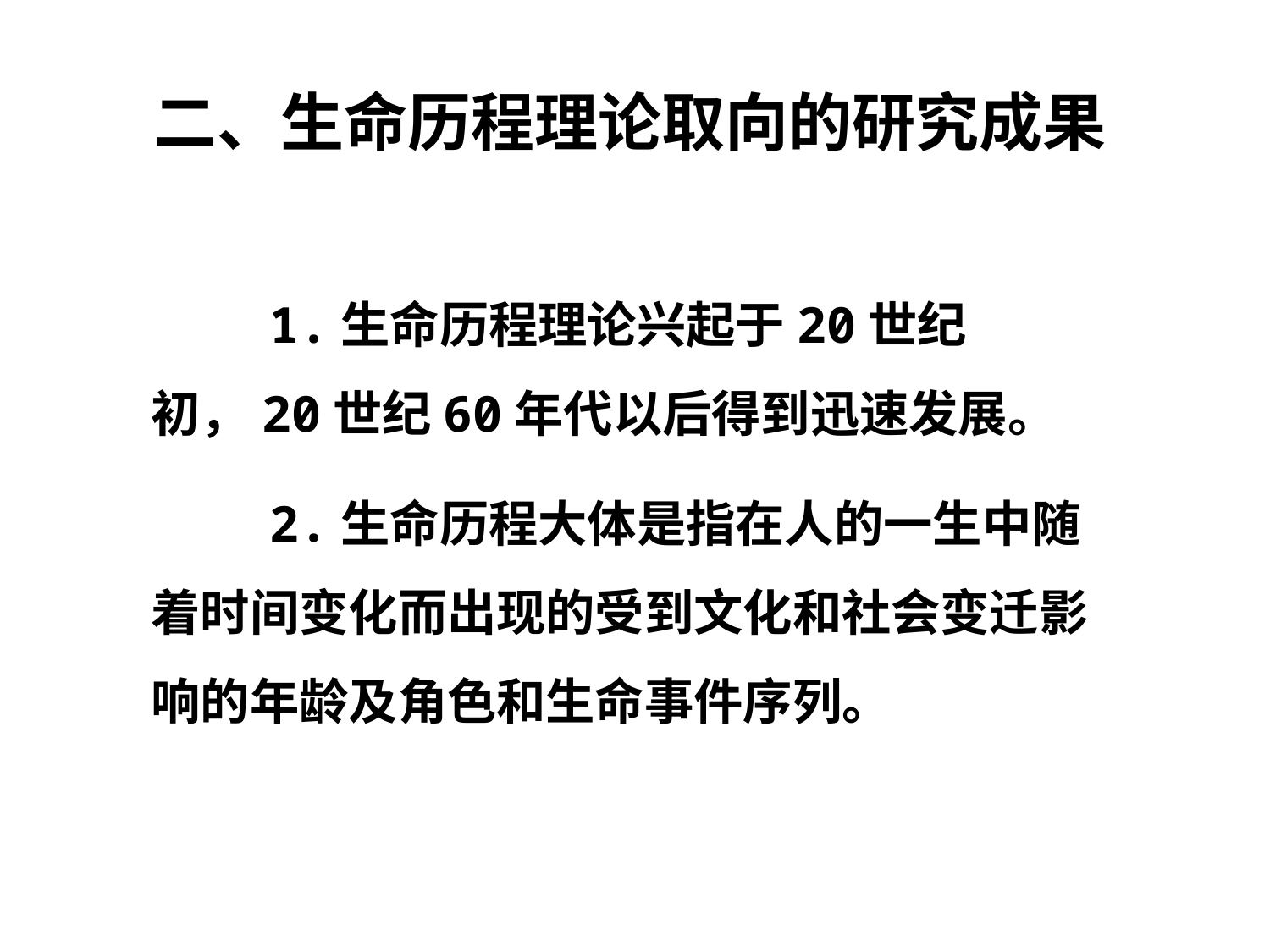

二、生命历程理论取向的研究成果
    1.生命历程理论兴起于20世纪初，20世纪60年代以后得到迅速发展。
    2.生命历程大体是指在人的一生中随着时间变化而出现的受到文化和社会变迁影响的年龄及角色和生命事件序列。